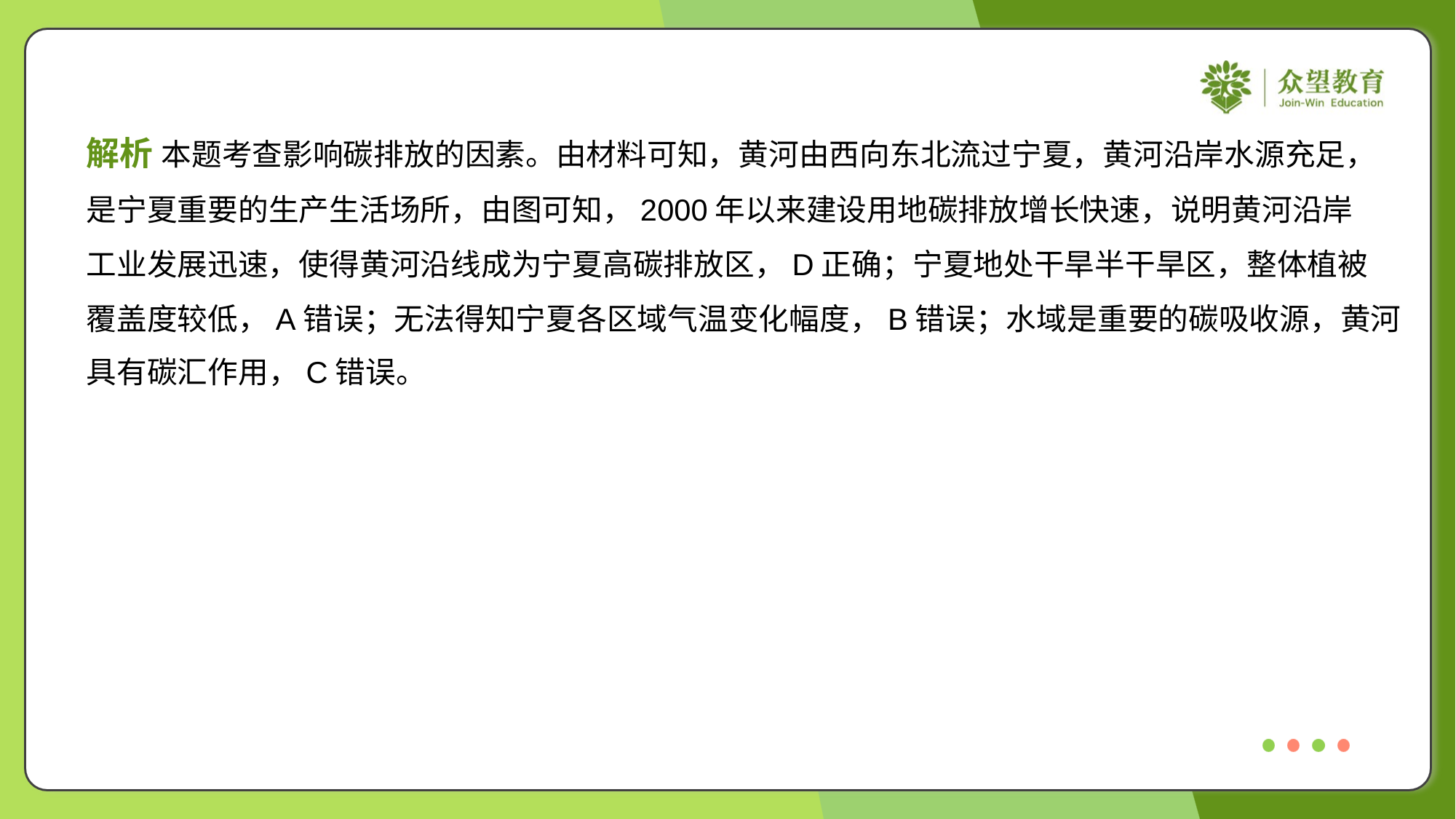

解析 本题考查影响碳排放的因素。由材料可知，黄河由西向东北流过宁夏，黄河沿岸水源充足，
是宁夏重要的生产生活场所，由图可知，2000年以来建设用地碳排放增长快速，说明黄河沿岸
工业发展迅速，使得黄河沿线成为宁夏高碳排放区，D正确；宁夏地处干旱半干旱区，整体植被
覆盖度较低，A错误；无法得知宁夏各区域气温变化幅度，B错误；水域是重要的碳吸收源，黄河
具有碳汇作用，C错误。